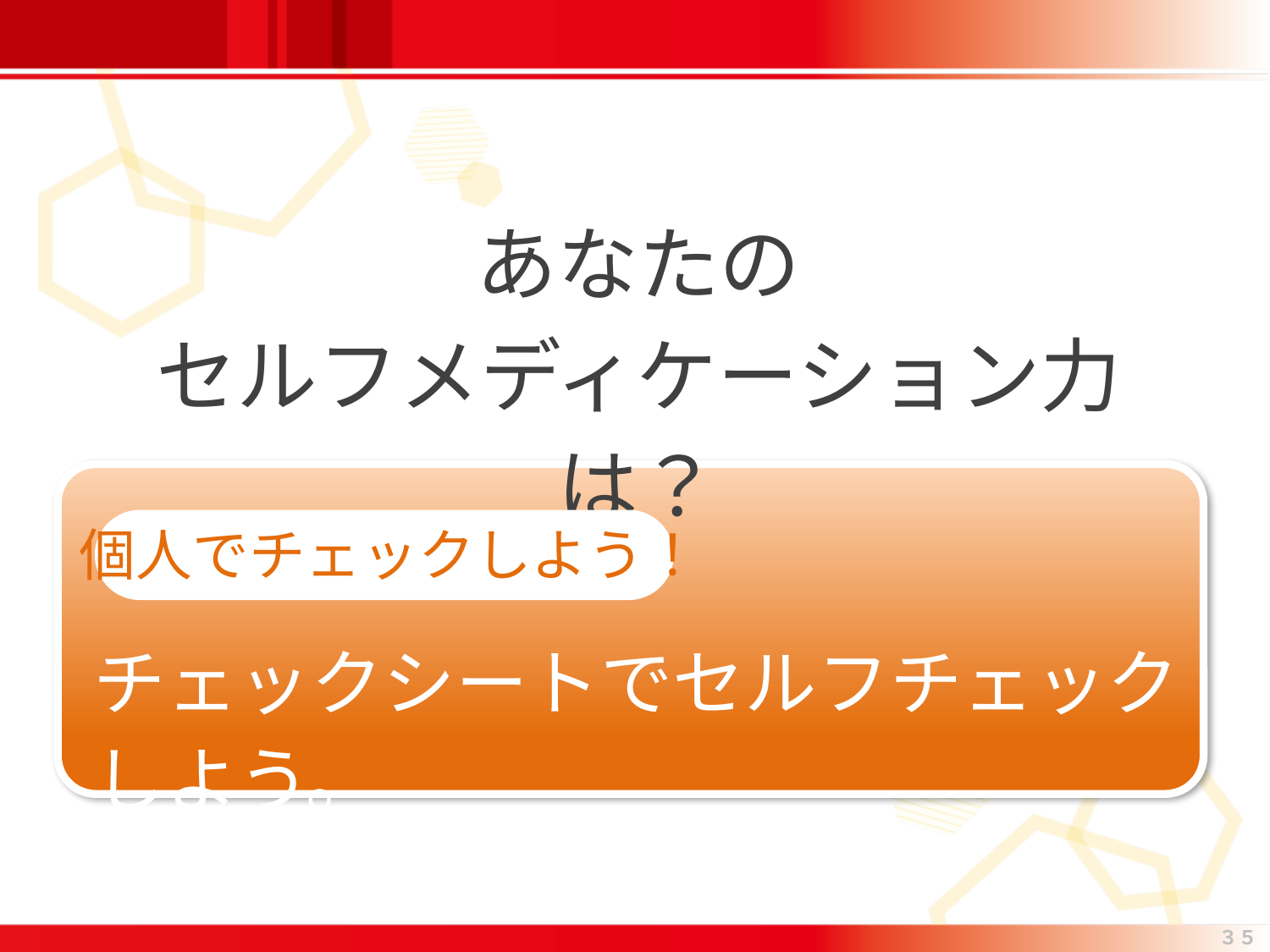

あなたの
セルフメディケーション力は？

個人でチェックしよう！
チェックシートでセルフチェックしよう。
３５